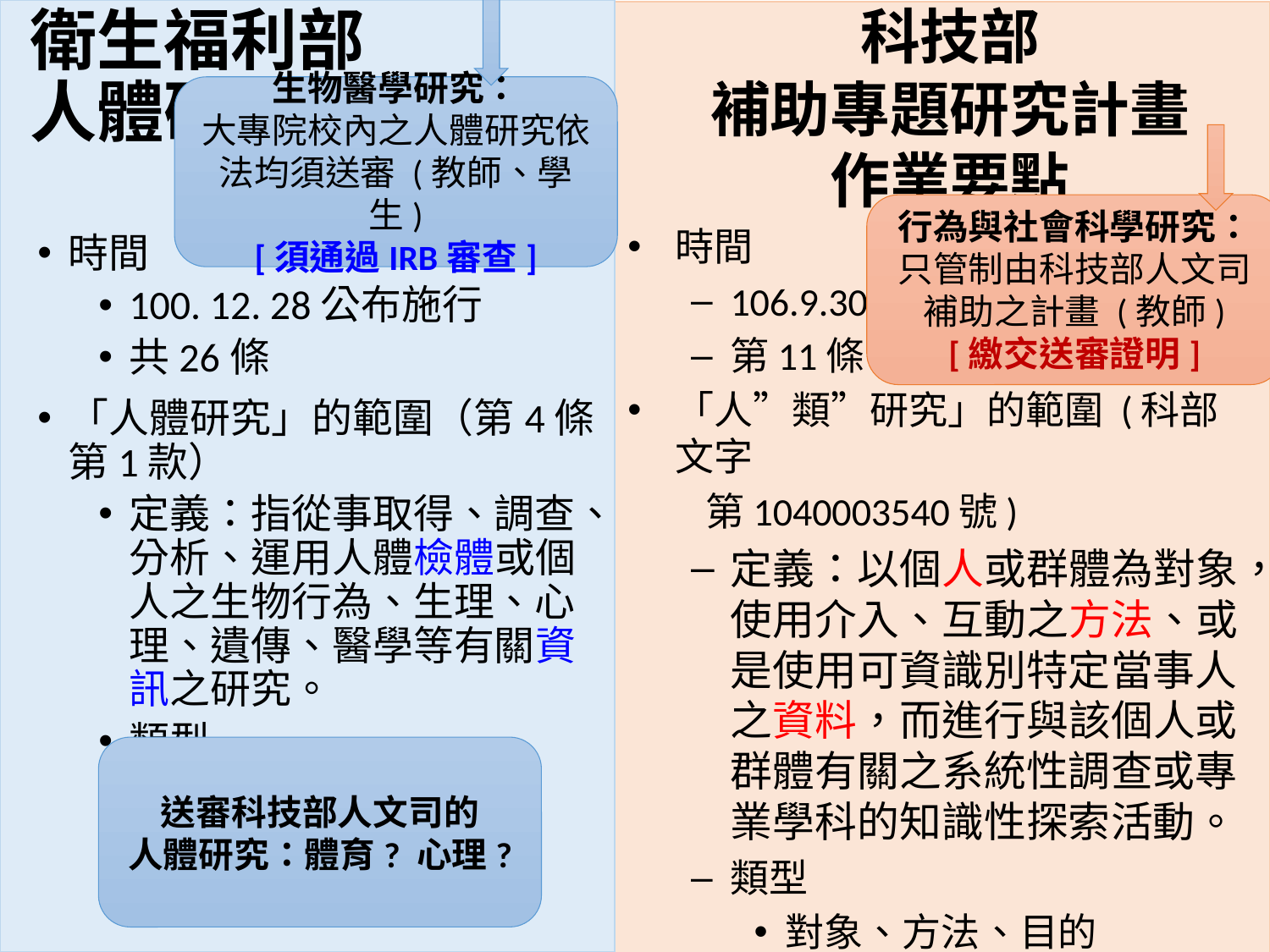

生物醫學研究：
大專院校內之人體研究依法均須送審 (教師、學生)
[須通過IRB審查]
# 衛生福利部 人體研究法

科技部
補助專題研究計畫
作業要點

行為與社會科學研究：
只管制由科技部人文司補助之計畫 (教師)
[繳交送審證明]
時間
106.9.30 修正
第11條
「人”類”研究」的範圍 (科部文字
        第1040003540號)
定義：以個人或群體為對象，使用介入、互動之方法、或是使用可資識別特定當事人之資料，而進行與該個人或群體有關之系統性調查或專業學科的知識性探索活動。
類型
對象、方法、目的
時間
100. 12. 28公布施行
共26條
「人體研究」的範圍（第4條第1款）
定義：指從事取得、調查、分析、運用人體檢體或個人之生物行為、生理、心理、遺傳、醫學等有關資訊之研究。
類型
檢體研究
資訊研究
送審科技部人文司的
人體研究：體育? 心理?